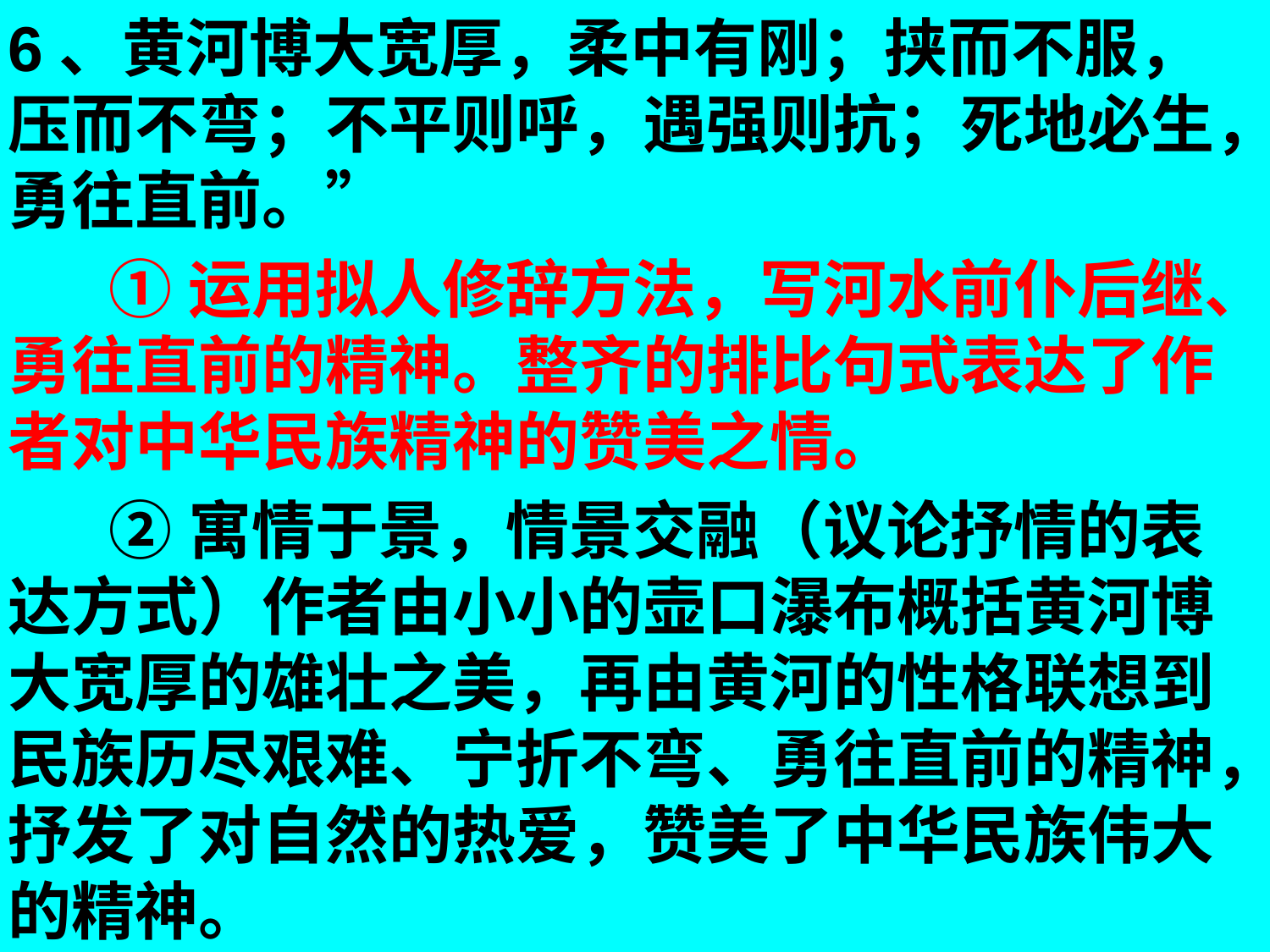

6、黄河博大宽厚，柔中有刚；挟而不服，压而不弯；不平则呼，遇强则抗；死地必生，勇往直前。”
       ①运用拟人修辞方法，写河水前仆后继、勇往直前的精神。整齐的排比句式表达了作者对中华民族精神的赞美之情。
       ②寓情于景，情景交融（议论抒情的表达方式）作者由小小的壶口瀑布概括黄河博大宽厚的雄壮之美，再由黄河的性格联想到民族历尽艰难、宁折不弯、勇往直前的精神，抒发了对自然的热爱，赞美了中华民族伟大的精神。